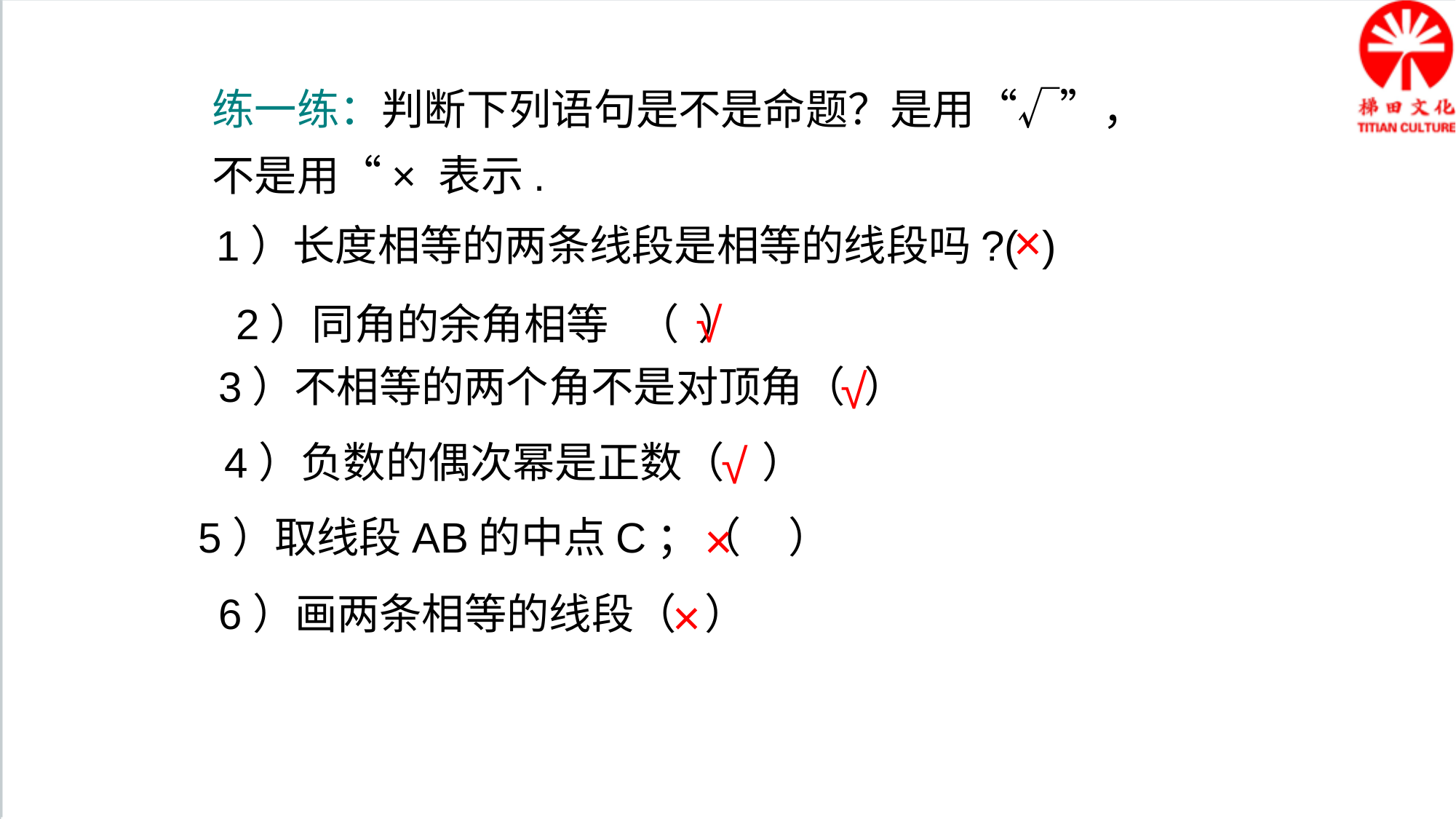

练一练：判断下列语句是不是命题？是用“√”，
不是用“× 表示.
×
1）长度相等的两条线段是相等的线段吗?(  )
√
2）同角的余角相等   （  ）
3）不相等的两个角不是对顶角（  ）
√
4）负数的偶次幂是正数（    ）
√
5）取线段AB的中点C；（     ）
×
6）画两条相等的线段（   ）
×